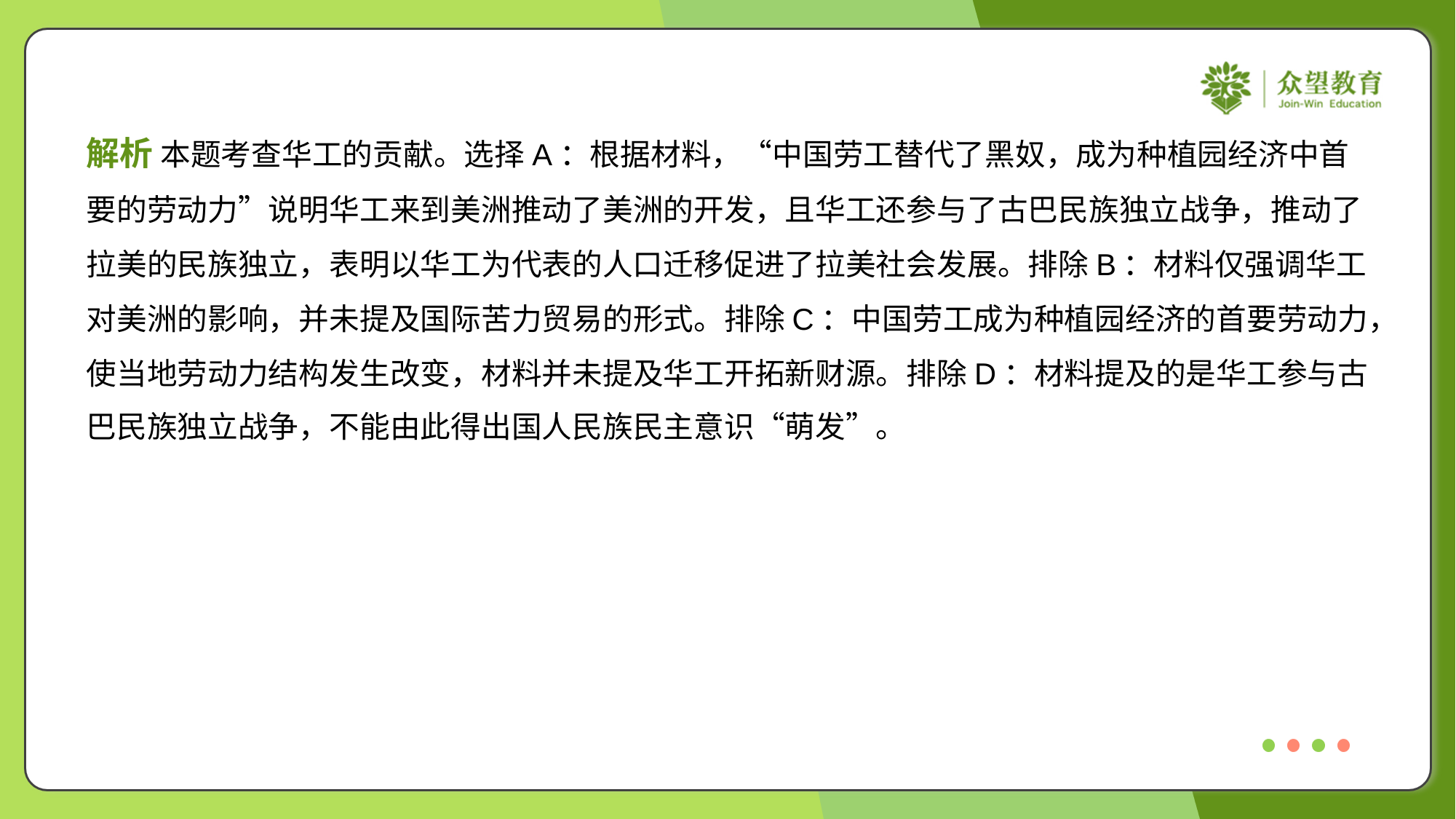

解析 本题考查华工的贡献。选择A：根据材料，“中国劳工替代了黑奴，成为种植园经济中首
要的劳动力”说明华工来到美洲推动了美洲的开发，且华工还参与了古巴民族独立战争，推动了
拉美的民族独立，表明以华工为代表的人口迁移促进了拉美社会发展。排除B：材料仅强调华工
对美洲的影响，并未提及国际苦力贸易的形式。排除C：中国劳工成为种植园经济的首要劳动力，
使当地劳动力结构发生改变，材料并未提及华工开拓新财源。排除D：材料提及的是华工参与古
巴民族独立战争，不能由此得出国人民族民主意识“萌发”。